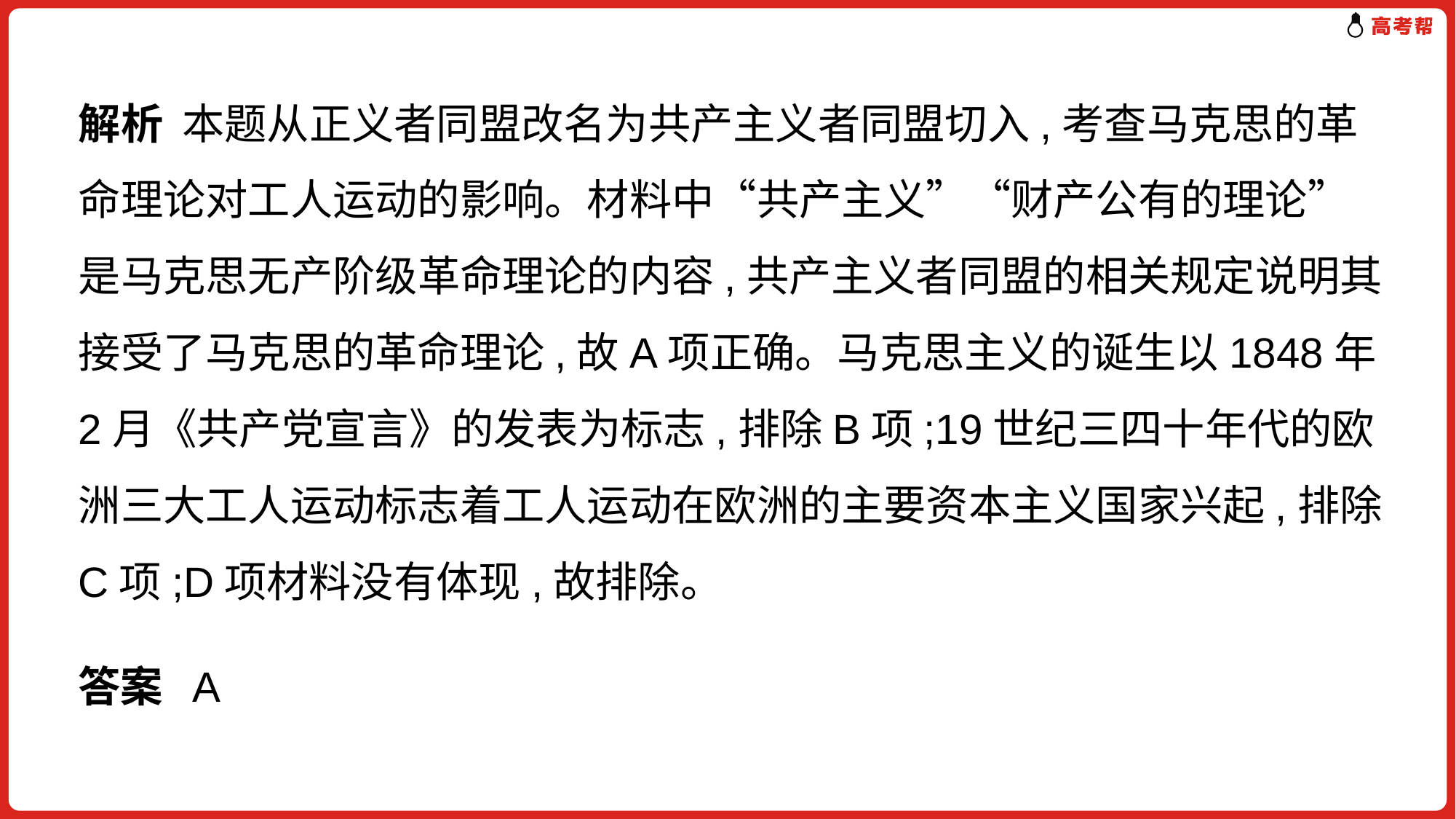

解析  本题从正义者同盟改名为共产主义者同盟切入,考查马克思的革命理论对工人运动的影响。材料中“共产主义”“财产公有的理论”是马克思无产阶级革命理论的内容,共产主义者同盟的相关规定说明其接受了马克思的革命理论,故A项正确。马克思主义的诞生以1848年2月《共产党宣言》的发表为标志,排除B项;19世纪三四十年代的欧洲三大工人运动标志着工人运动在欧洲的主要资本主义国家兴起,排除C项;D项材料没有体现,故排除。
答案  A